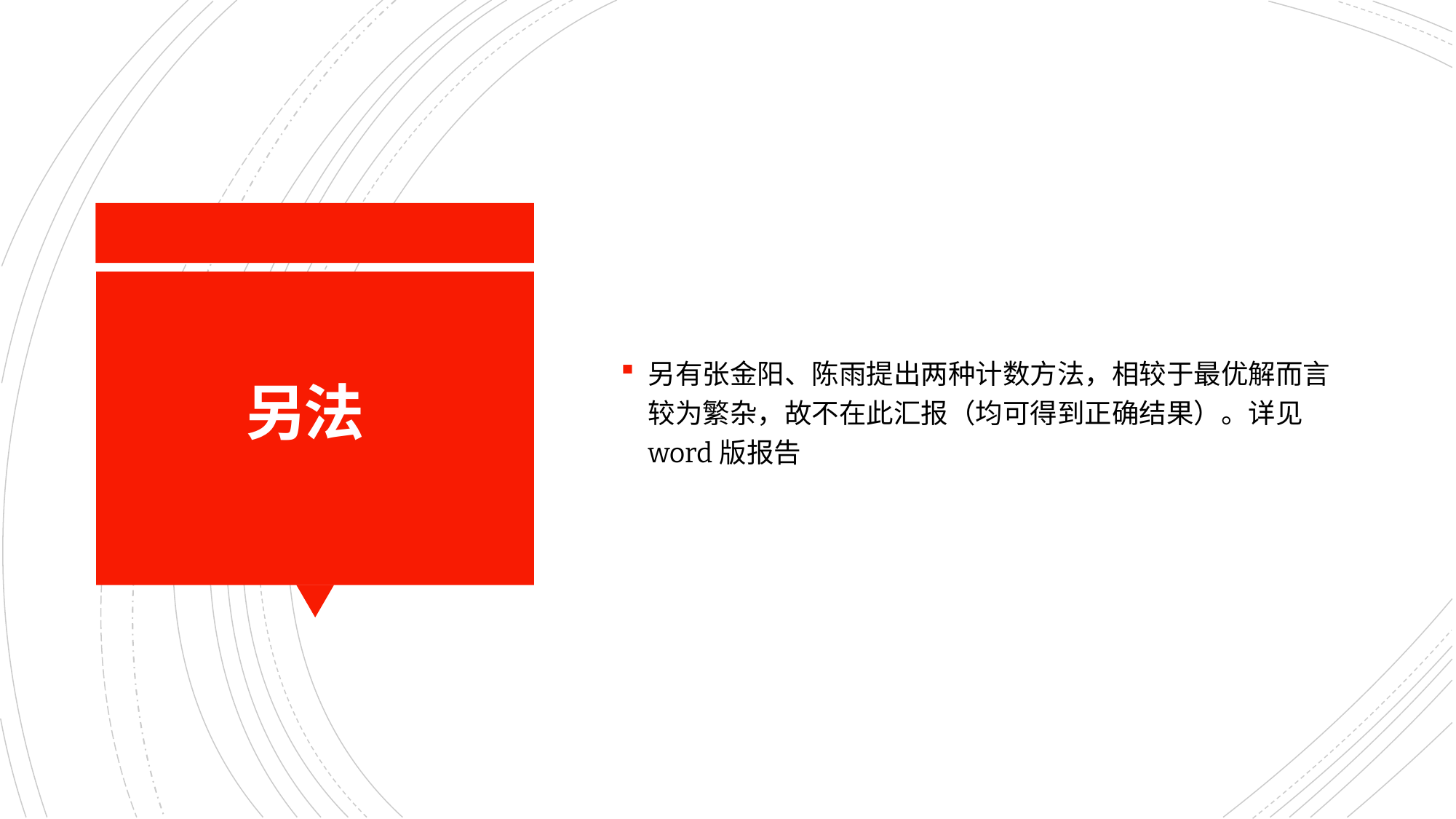

另有张金阳、陈雨提出两种计数方法，相较于最优解而言较为繁杂，故不在此汇报（均可得到正确结果）。详见word版报告
# 另法